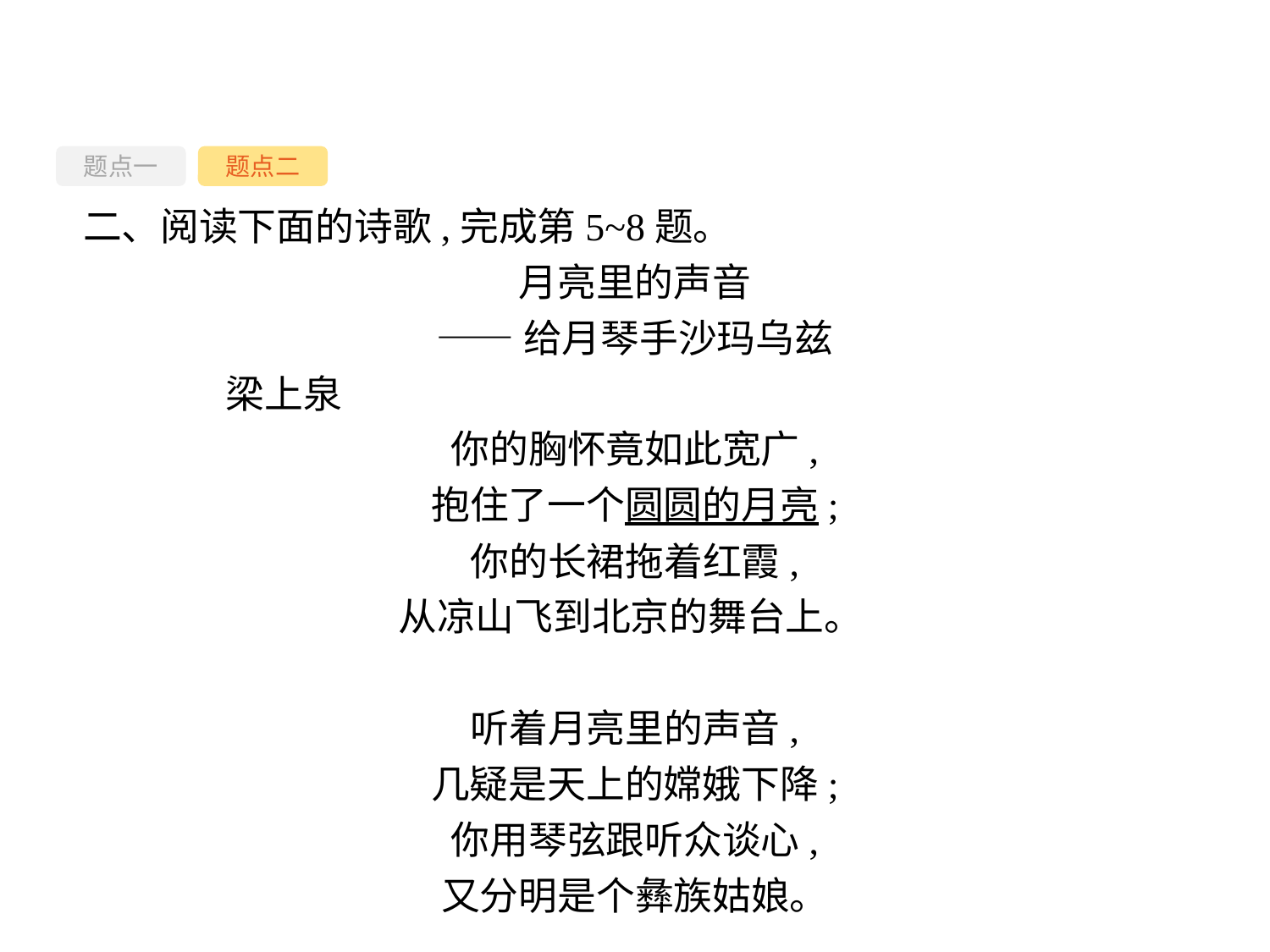

题点一
题点二
二、阅读下面的诗歌,完成第5~8题。
月亮里的声音
——给月琴手沙玛乌兹
	梁上泉
你的胸怀竟如此宽广,
抱住了一个圆圆的月亮;
你的长裙拖着红霞,
从凉山飞到北京的舞台上。

听着月亮里的声音,
几疑是天上的嫦娥下降;
你用琴弦跟听众谈心,
又分明是个彝族姑娘。
-47-